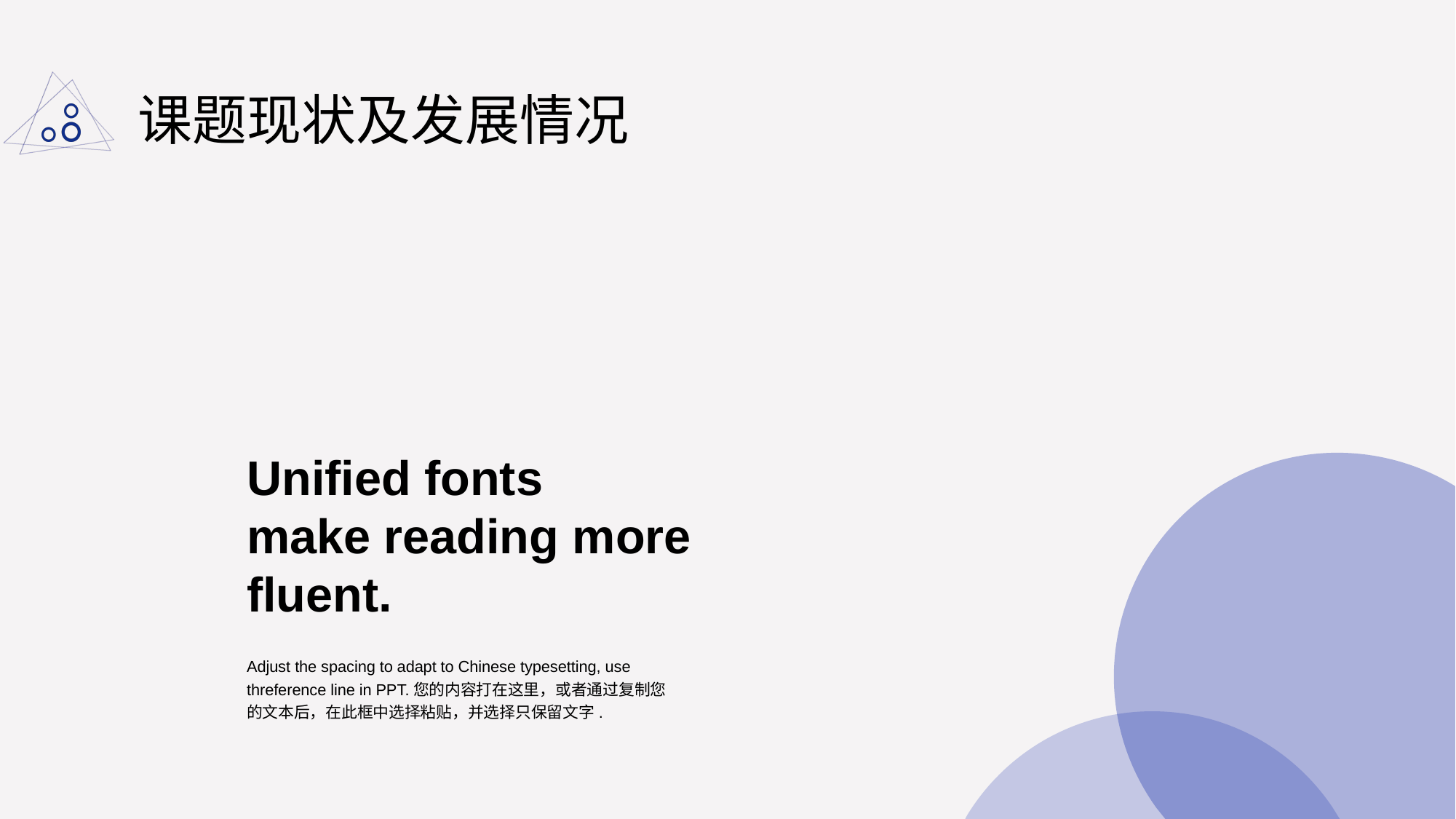

# 课题现状及发展情况
Unified fonts
make reading more fluent.

Adjust the spacing to adapt to Chinese typesetting, use threference line in PPT.您的内容打在这里，或者通过复制您的文本后，在此框中选择粘贴，并选择只保留文字.